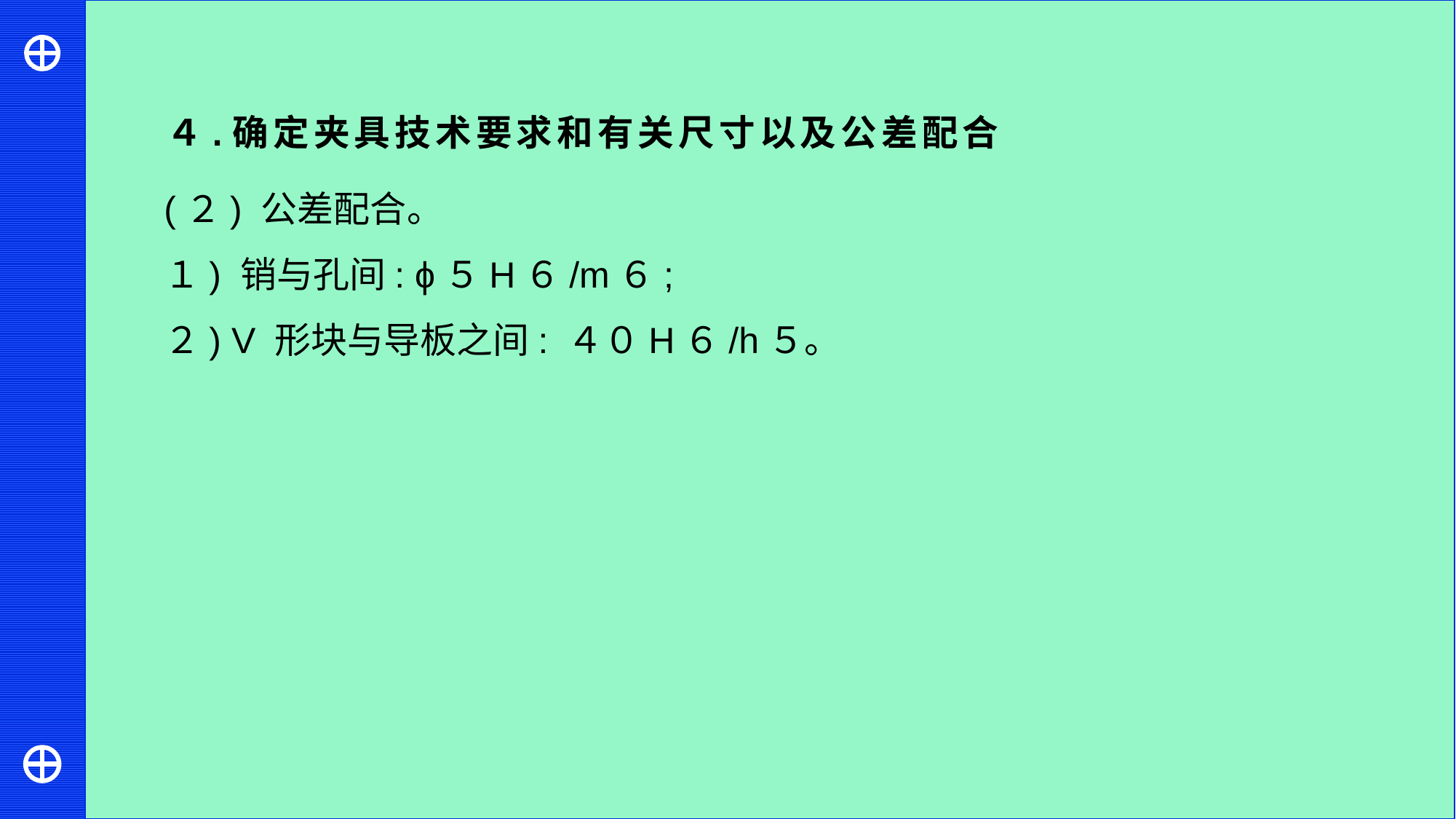

４.确定夹具技术要求和有关尺寸以及公差配合
(２) 公差配合。
１) 销与孔间: ϕ５H６/m６;
２) V 形块与导板之间: ４０H６/h５。